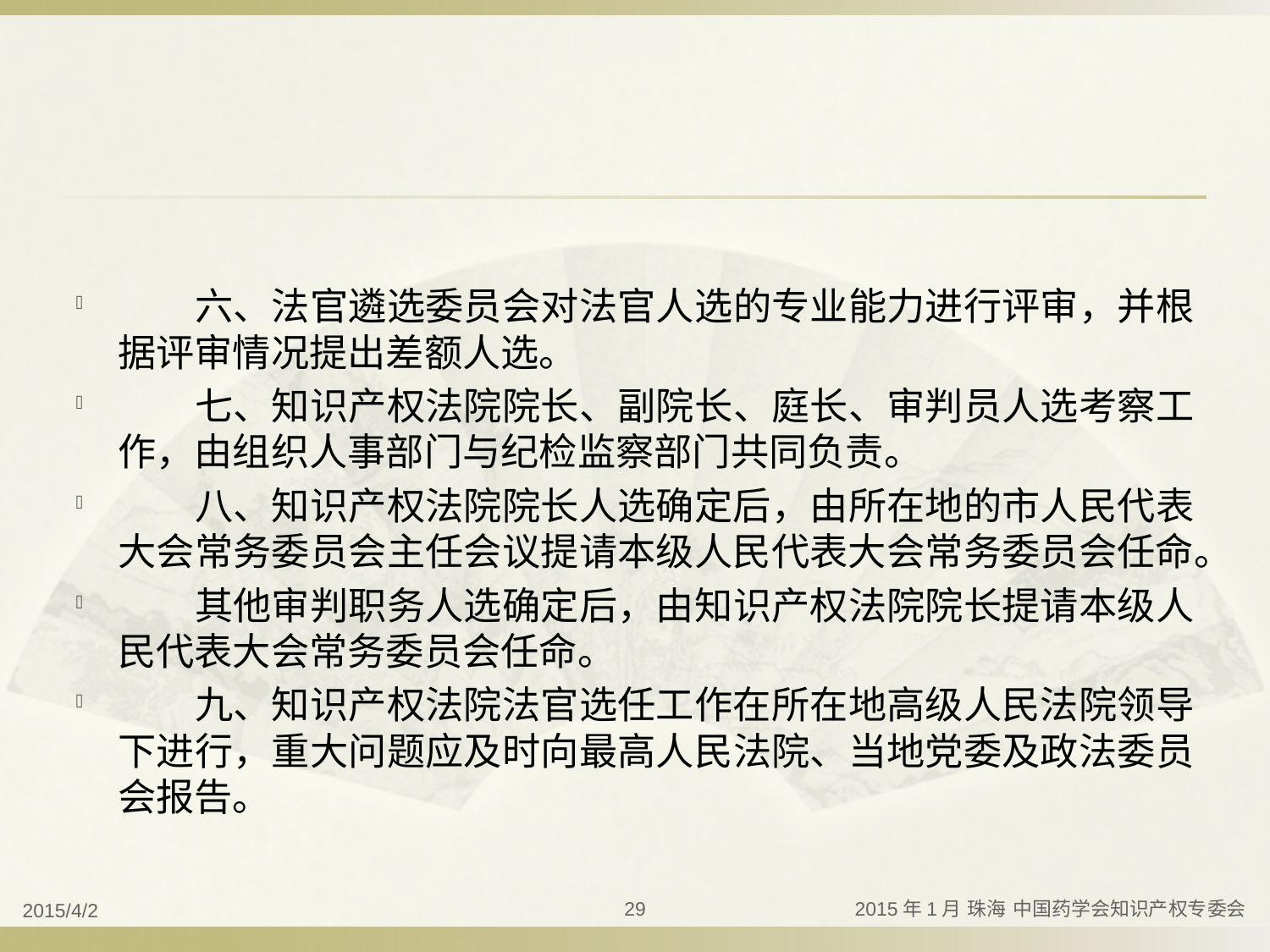

#

　　六、法官遴选委员会对法官人选的专业能力进行评审，并根据评审情况提出差额人选。
　　七、知识产权法院院长、副院长、庭长、审判员人选考察工作，由组织人事部门与纪检监察部门共同负责。
　　八、知识产权法院院长人选确定后，由所在地的市人民代表大会常务委员会主任会议提请本级人民代表大会常务委员会任命。
　　其他审判职务人选确定后，由知识产权法院院长提请本级人民代表大会常务委员会任命。
　　九、知识产权法院法官选任工作在所在地高级人民法院领导下进行，重大问题应及时向最高人民法院、当地党委及政法委员会报告。

2015/4/2
29
2015年1月 珠海 中国药学会知识产权专委会